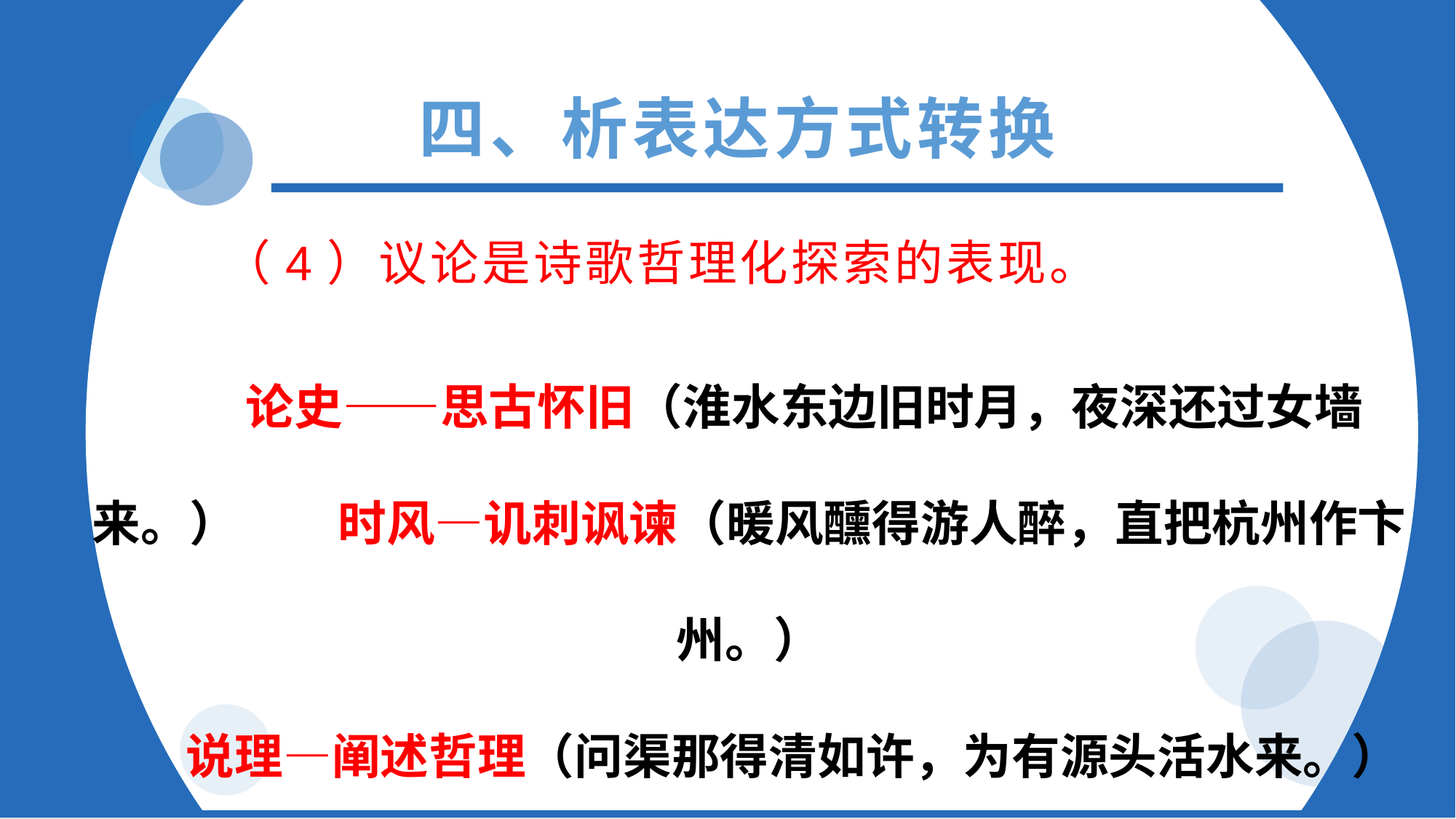

四、析表达方式转换

（4）议论是诗歌哲理化探索的表现。
 论史——思古怀旧（淮水东边旧时月，夜深还过女墙来。）         时风—讥刺讽谏（暖风醺得游人醉，直把杭州作卞州。）
说理—阐述哲理（问渠那得清如许，为有源头活水来。）